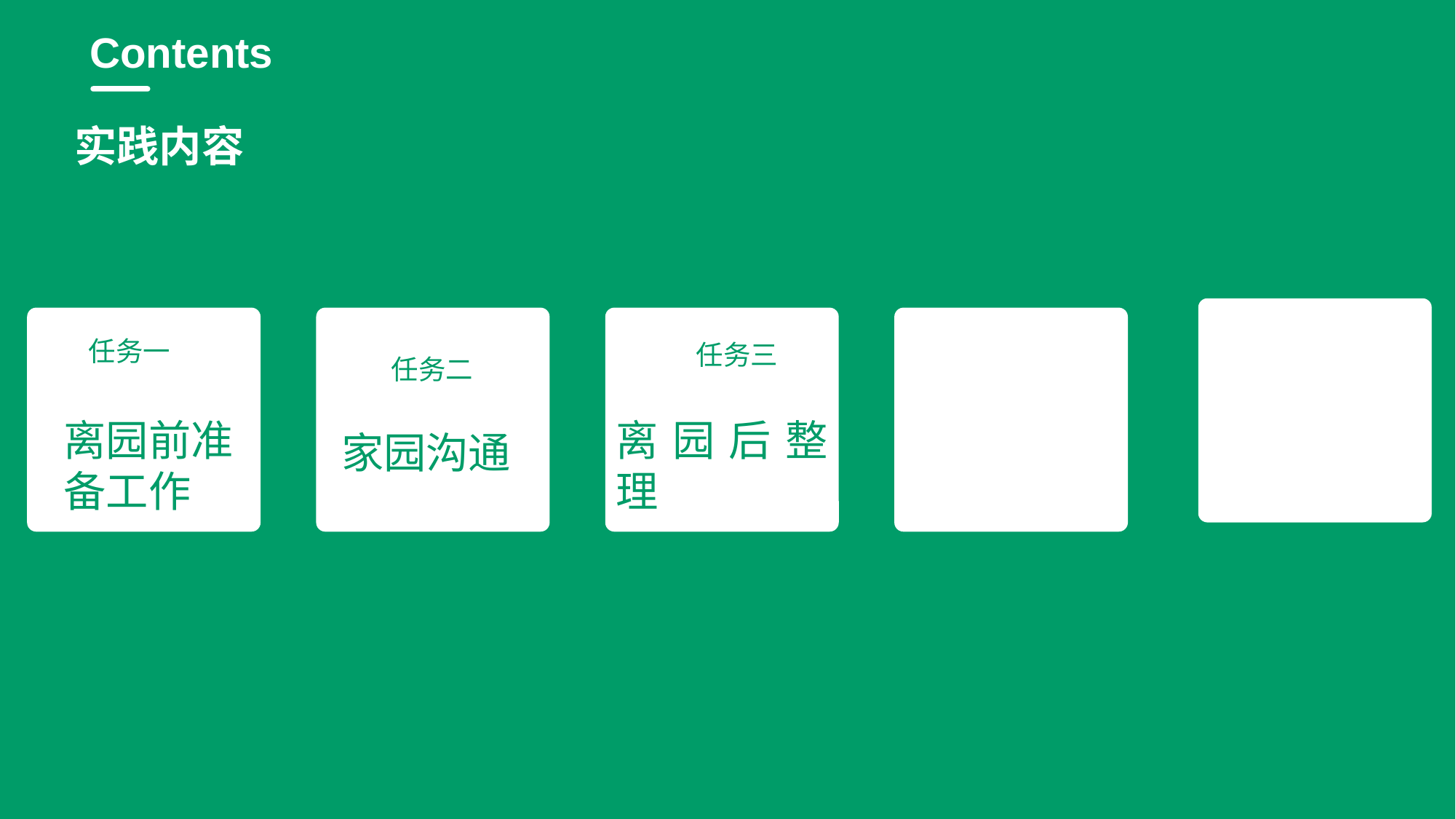

行业PPT模板http://www.1ppt.com/hangye/

Contents

实践内容

任务二
离园前准备工作
离园后整理
家园沟通

任务一
任务三